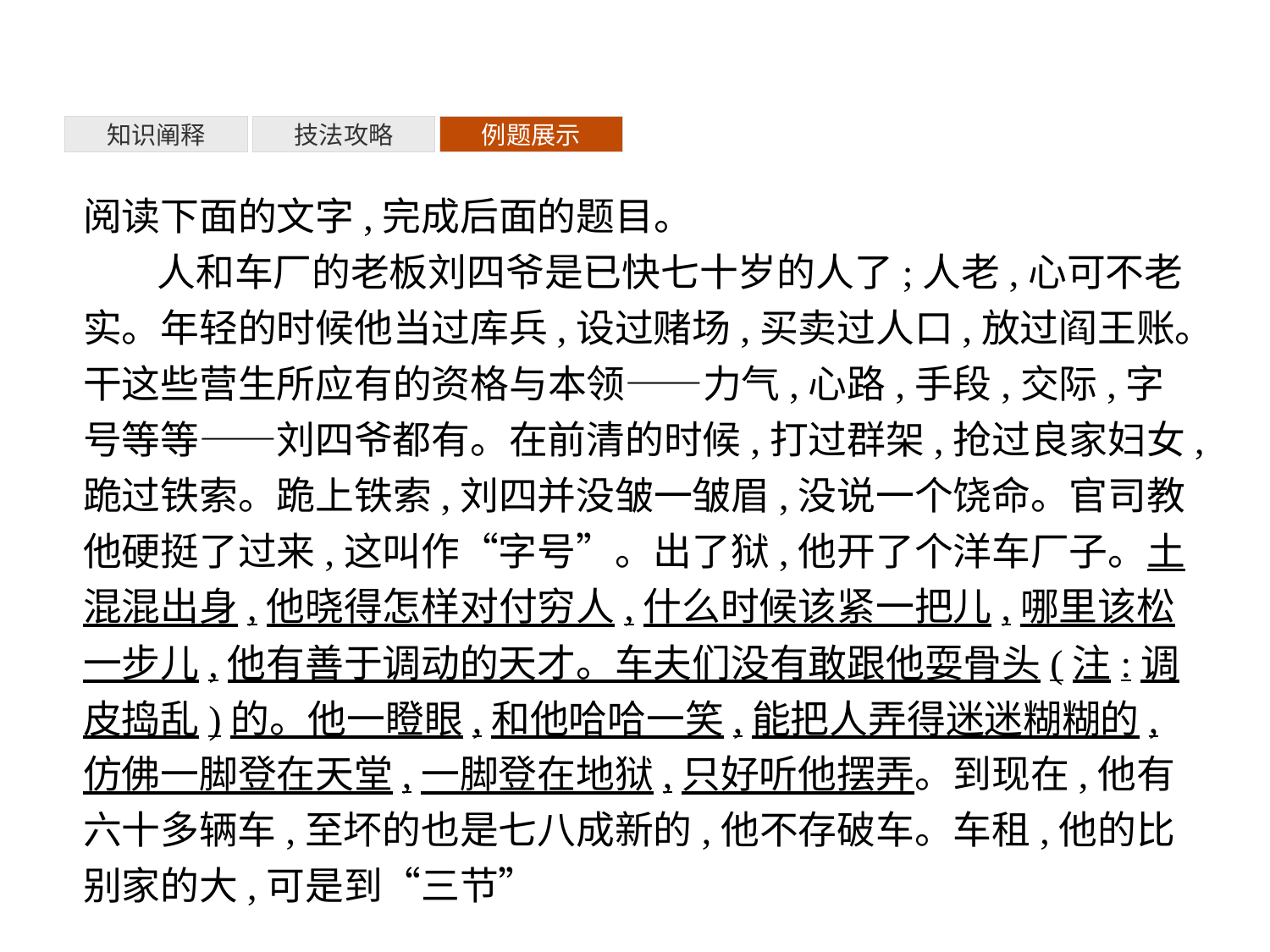

知识阐释
技法攻略
例题展示
阅读下面的文字,完成后面的题目。
人和车厂的老板刘四爷是已快七十岁的人了;人老,心可不老实。年轻的时候他当过库兵,设过赌场,买卖过人口,放过阎王账。干这些营生所应有的资格与本领——力气,心路,手段,交际,字号等等——刘四爷都有。在前清的时候,打过群架,抢过良家妇女,跪过铁索。跪上铁索,刘四并没皱一皱眉,没说一个饶命。官司教他硬挺了过来,这叫作“字号”。出了狱,他开了个洋车厂子。土混混出身,他晓得怎样对付穷人,什么时候该紧一把儿,哪里该松一步儿,他有善于调动的天才。车夫们没有敢跟他耍骨头(注:调皮捣乱)的。他一瞪眼,和他哈哈一笑,能把人弄得迷迷糊糊的,仿佛一脚登在天堂,一脚登在地狱,只好听他摆弄。到现在,他有六十多辆车,至坏的也是七八成新的,他不存破车。车租,他的比别家的大,可是到“三节”